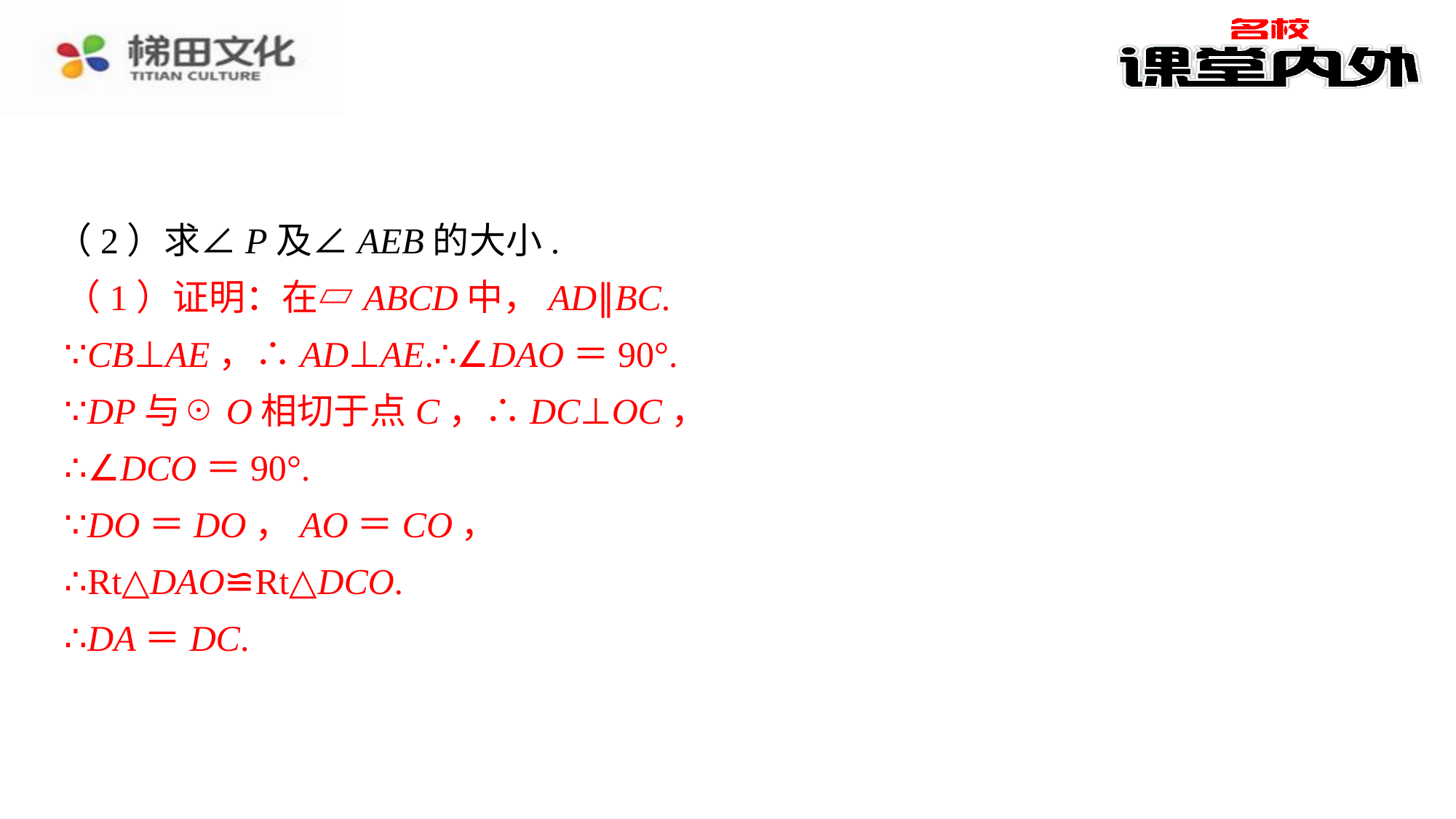

（2）求∠P及∠AEB的大小.
（1）证明：在▱ABCD中，AD∥BC.⁠
∵CB⊥AE，∴AD⊥AE.∴∠DAO＝90°.⁠
∵DP与☉O相切于点C，∴DC⊥OC，⁠
∴∠DCO＝90°.⁠
∵DO＝DO，AO＝CO，⁠
∴Rt△DAO≌Rt△DCO.⁠
∴DA＝DC.⁠
（1）证明：在▱ABCD中，AD∥BC.
∵CB⊥AE，∴AD⊥AE.∴∠DAO＝90°.
∵DP与☉O相切于点C，∴DC⊥OC，
∴∠DCO＝90°.
∵DO＝DO，AO＝CO，
∴Rt△DAO≌Rt△DCO.
∴DA＝DC.